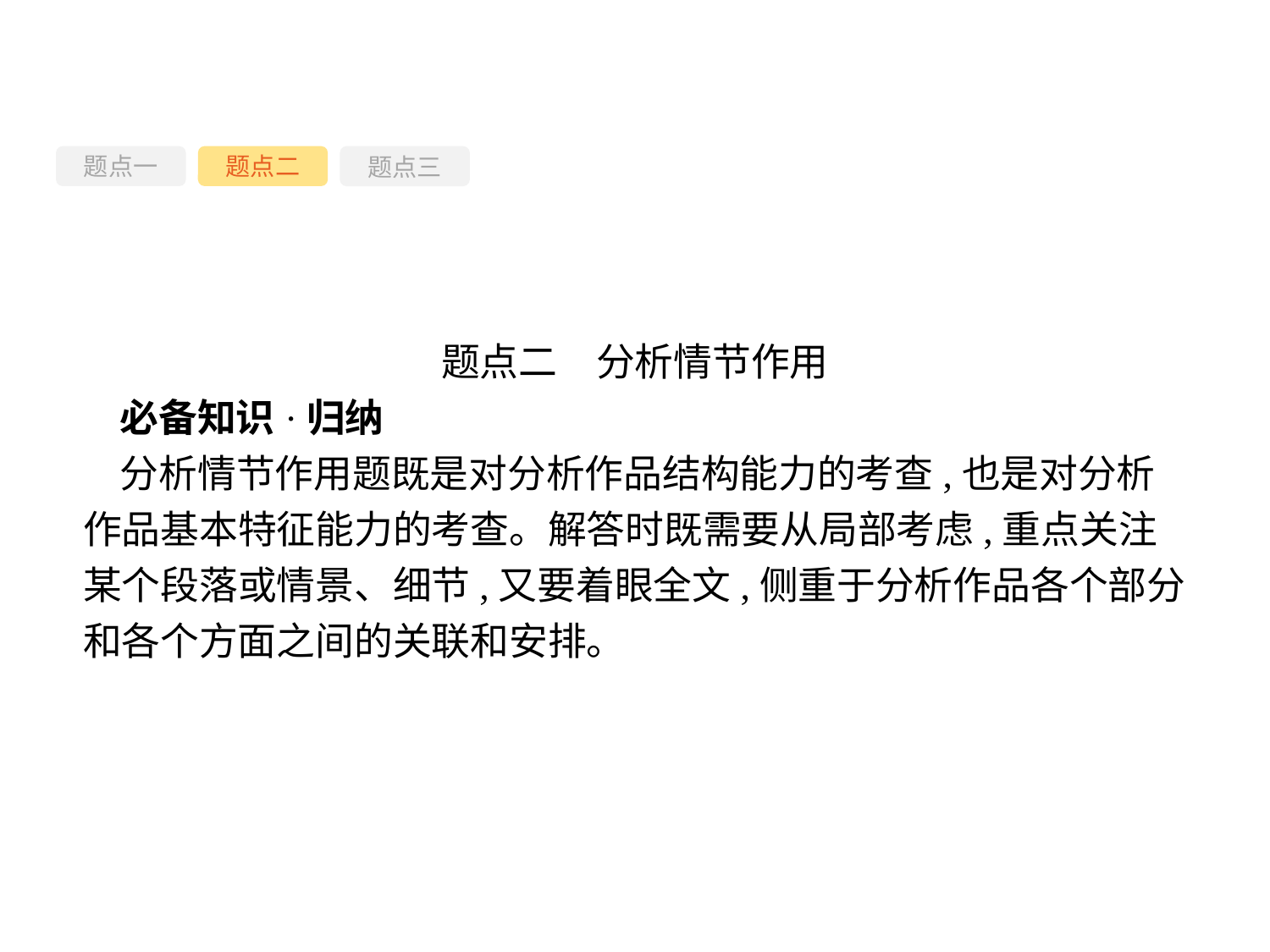

题点一
题点三
题点二
题点二　分析情节作用
必备知识·归纳
分析情节作用题既是对分析作品结构能力的考查,也是对分析作品基本特征能力的考查。解答时既需要从局部考虑,重点关注某个段落或情景、细节,又要着眼全文,侧重于分析作品各个部分和各个方面之间的关联和安排。
-65-